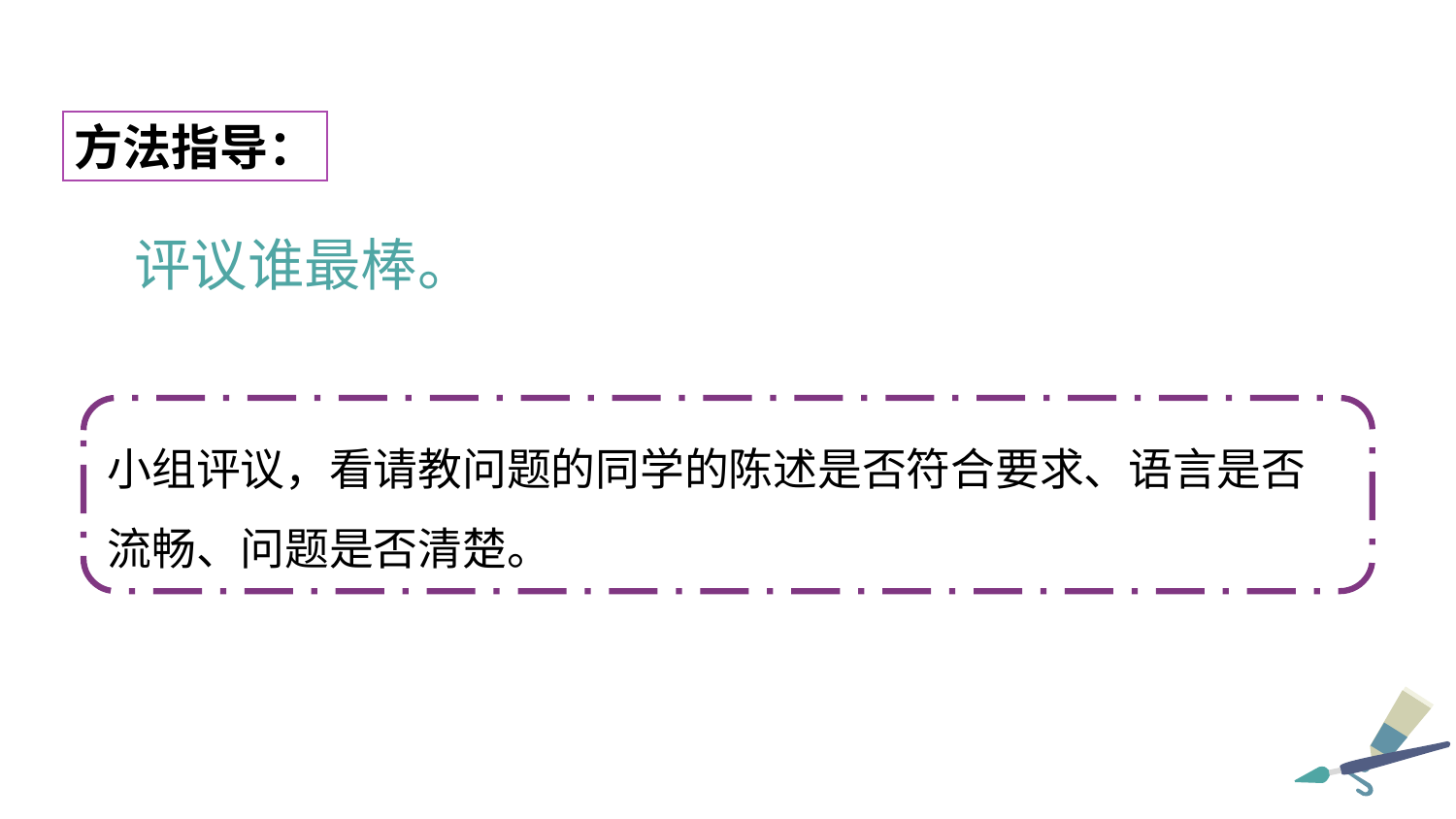

方法指导：
评议谁最棒。
小组评议，看请教问题的同学的陈述是否符合要求、语言是否流畅、问题是否清楚。